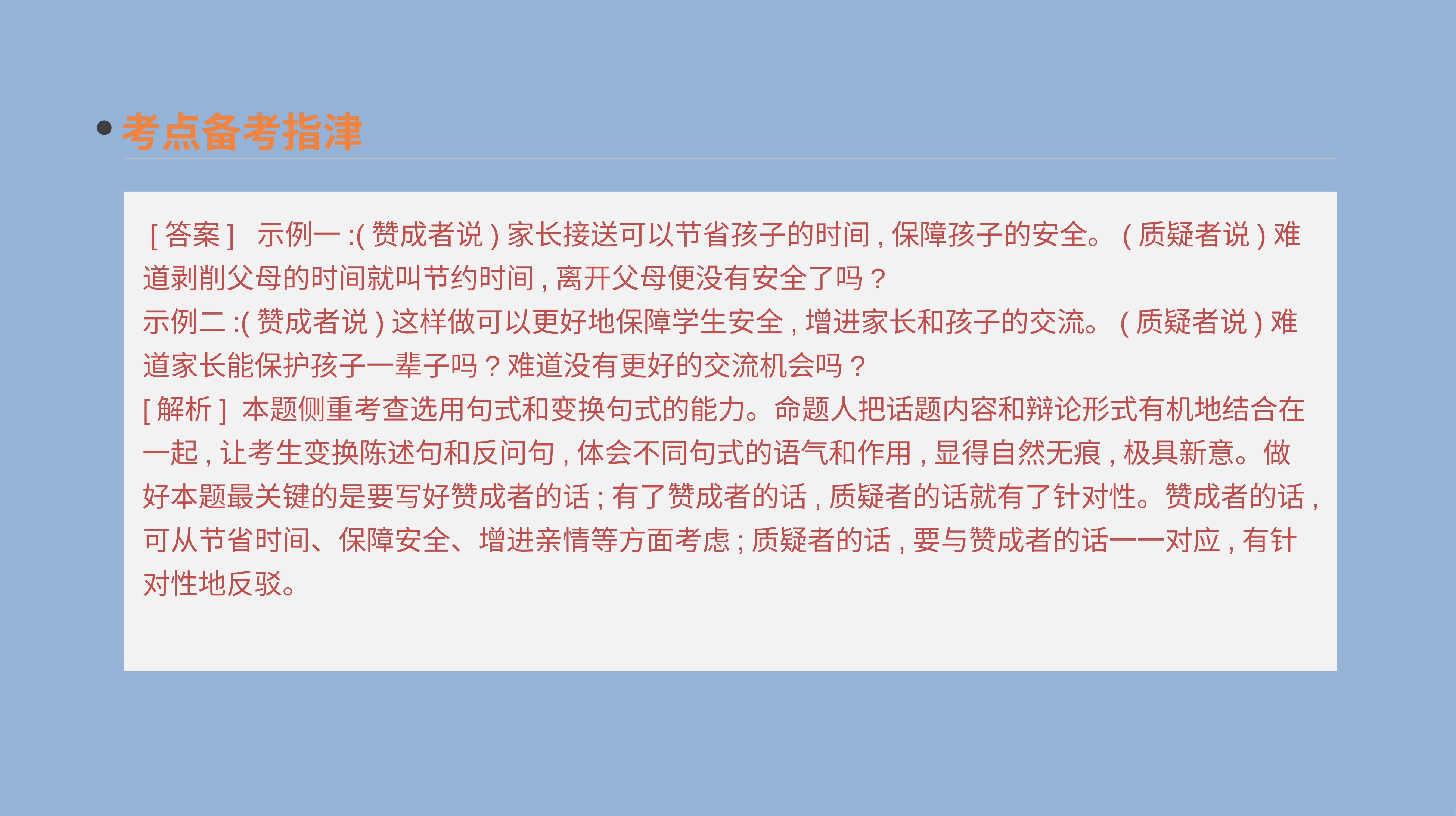

考点备考指津

 [答案]  示例一:(赞成者说)家长接送可以节省孩子的时间,保障孩子的安全。(质疑者说)难道剥削父母的时间就叫节约时间,离开父母便没有安全了吗?
示例二:(赞成者说)这样做可以更好地保障学生安全,增进家长和孩子的交流。(质疑者说)难道家长能保护孩子一辈子吗?难道没有更好的交流机会吗?
[解析] 本题侧重考查选用句式和变换句式的能力。命题人把话题内容和辩论形式有机地结合在一起,让考生变换陈述句和反问句,体会不同句式的语气和作用,显得自然无痕,极具新意。做好本题最关键的是要写好赞成者的话;有了赞成者的话,质疑者的话就有了针对性。赞成者的话,可从节省时间、保障安全、增进亲情等方面考虑;质疑者的话,要与赞成者的话一一对应,有针对性地反驳。